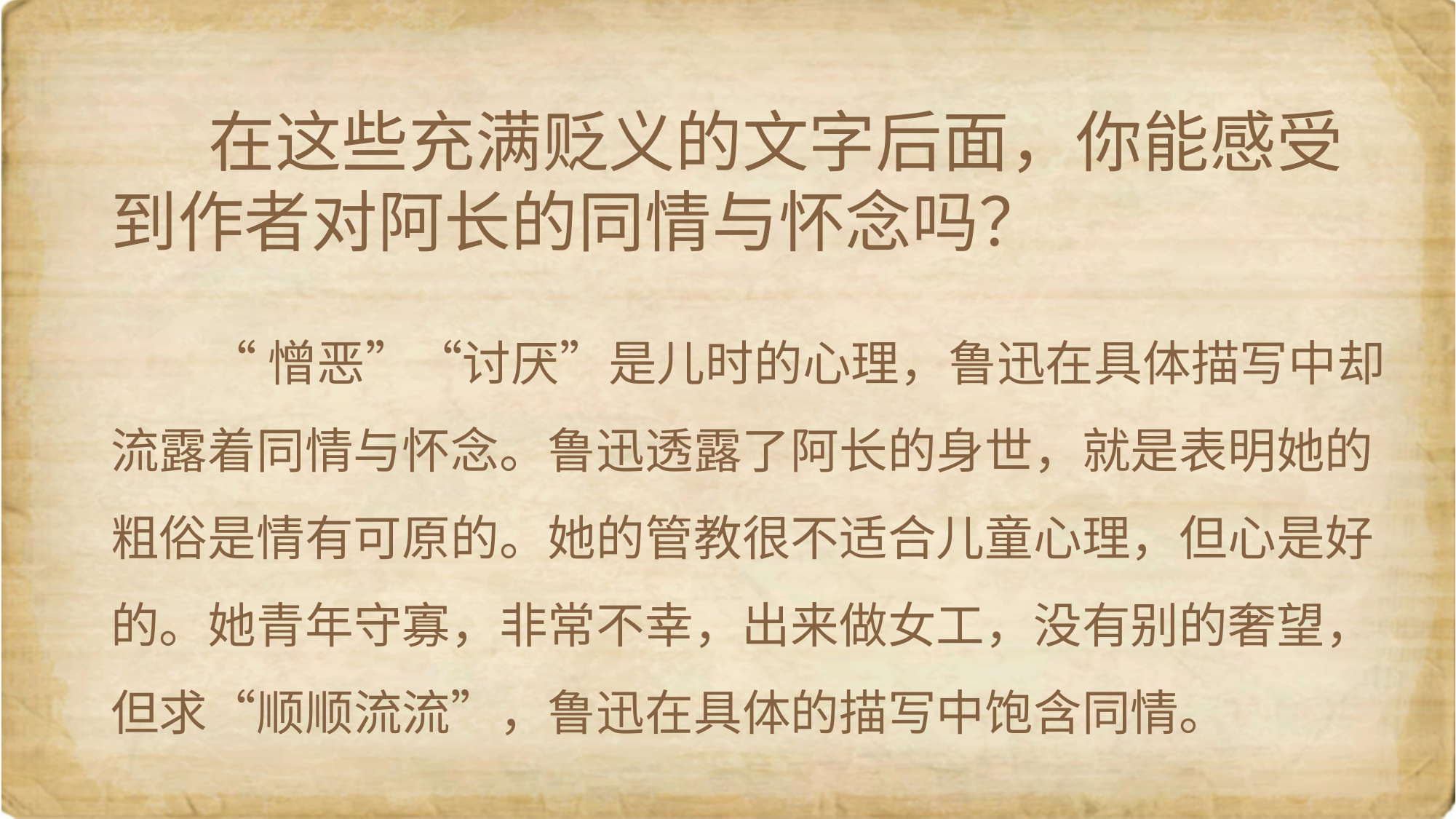

# 在这些充满贬义的文字后面，你能感受到作者对阿长的同情与怀念吗？
“憎恶”“讨厌”是儿时的心理，鲁迅在具体描写中却流露着同情与怀念。鲁迅透露了阿长的身世，就是表明她的粗俗是情有可原的。她的管教很不适合儿童心理，但心是好的。她青年守寡，非常不幸，出来做女工，没有别的奢望，但求“顺顺流流”，鲁迅在具体的描写中饱含同情。